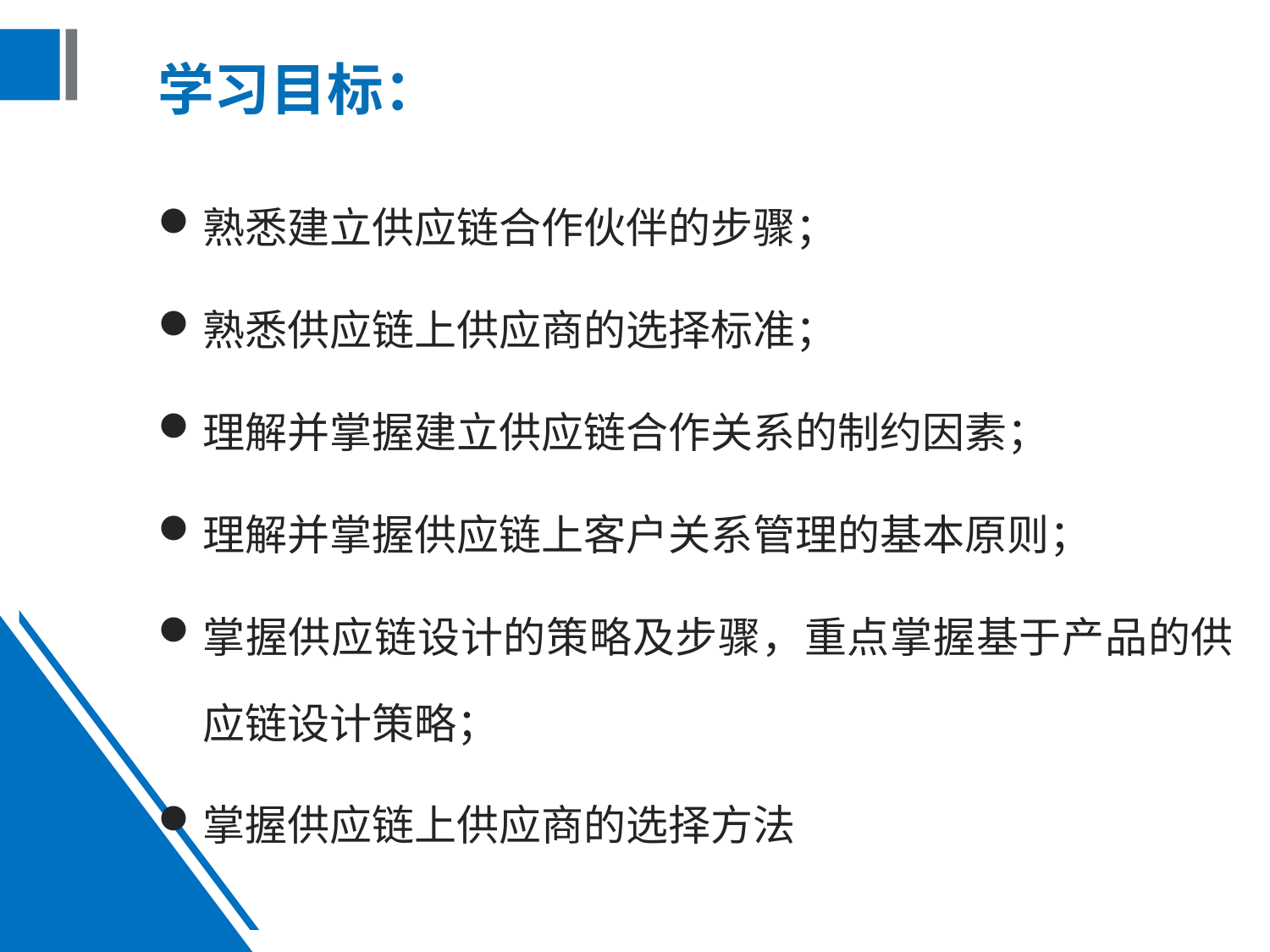

# 学习目标：
熟悉建立供应链合作伙伴的步骤；
熟悉供应链上供应商的选择标准；
理解并掌握建立供应链合作关系的制约因素；
理解并掌握供应链上客户关系管理的基本原则；
掌握供应链设计的策略及步骤，重点掌握基于产品的供应链设计策略；
掌握供应链上供应商的选择方法